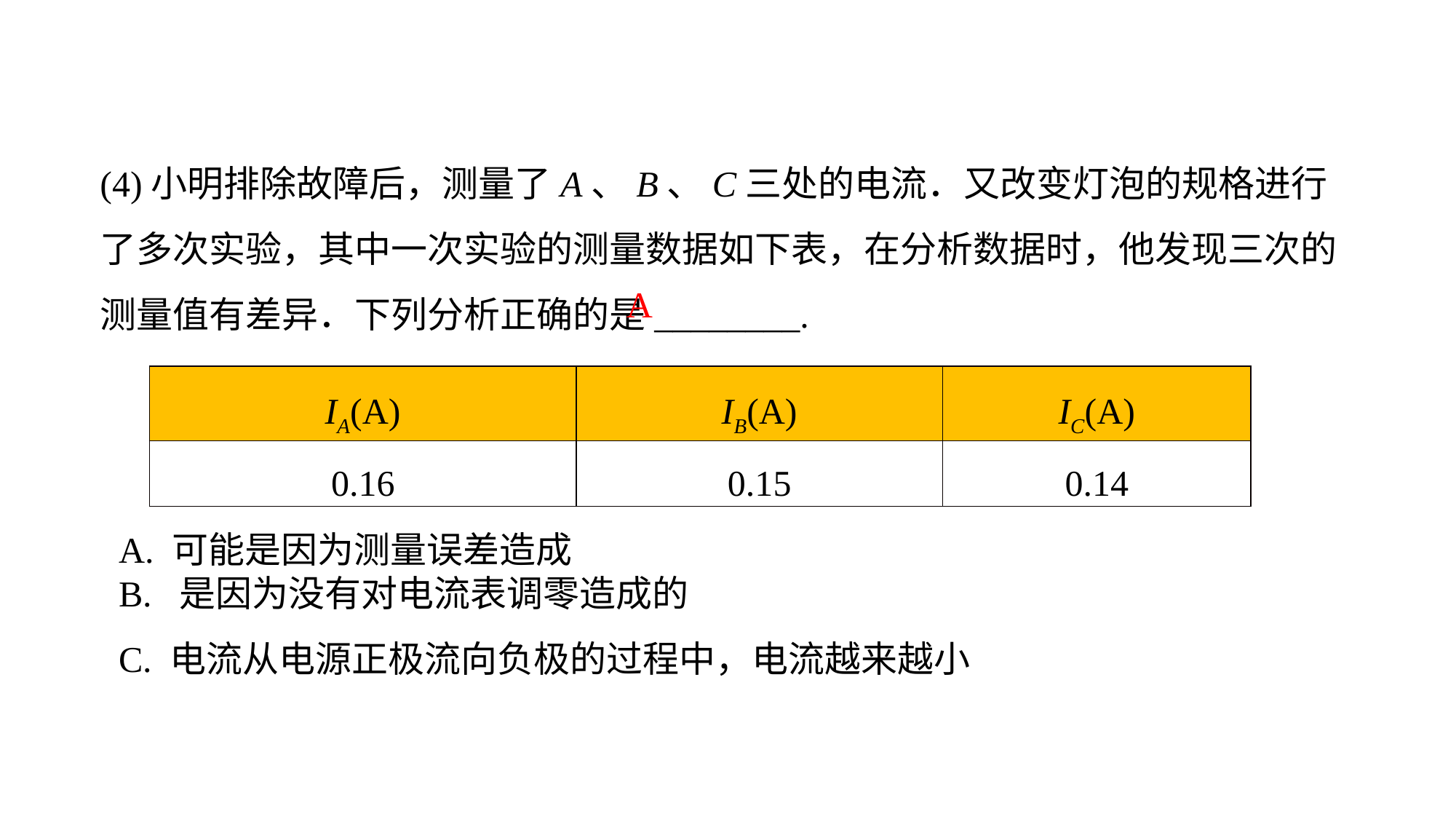

(4)小明排除故障后，测量了A、B、C三处的电流．又改变灯泡的规格进行了多次实验，其中一次实验的测量数据如下表，在分析数据时，他发现三次的测量值有差异．下列分析正确的是________.
A
| IA(A) | IB(A) | IC(A) |
| --- | --- | --- |
| 0.16 | 0.15 | 0.14 |
A. 可能是因为测量误差造成B.  是因为没有对电流表调零造成的C. 电流从电源正极流向负极的过程中，电流越来越小